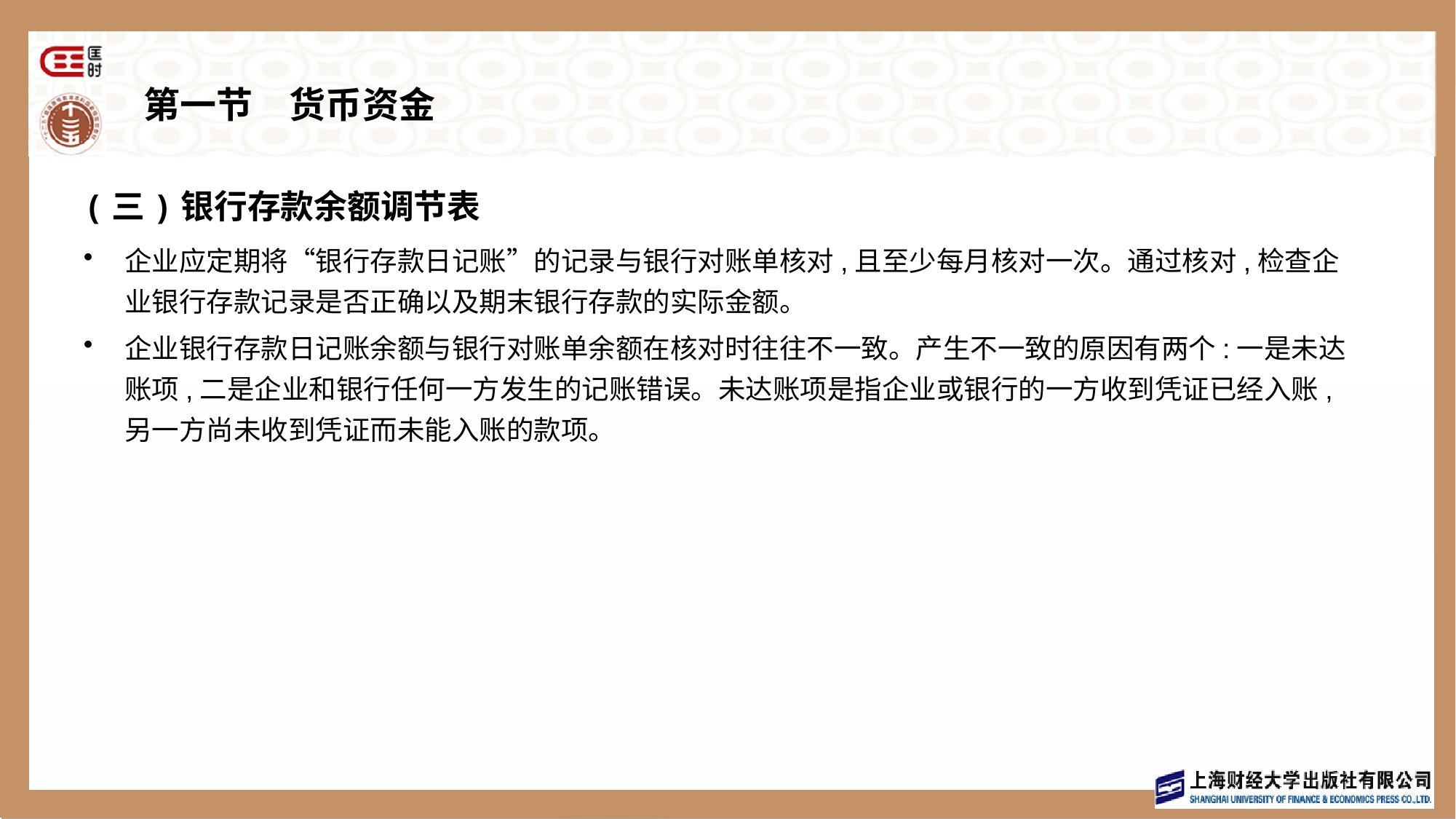

# 第一节　货币资金
(三)银行存款余额调节表
企业应定期将“银行存款日记账”的记录与银行对账单核对,且至少每月核对一次。通过核对,检查企业银行存款记录是否正确以及期末银行存款的实际金额。
企业银行存款日记账余额与银行对账单余额在核对时往往不一致。产生不一致的原因有两个:一是未达账项,二是企业和银行任何一方发生的记账错误。未达账项是指企业或银行的一方收到凭证已经入账,另一方尚未收到凭证而未能入账的款项。